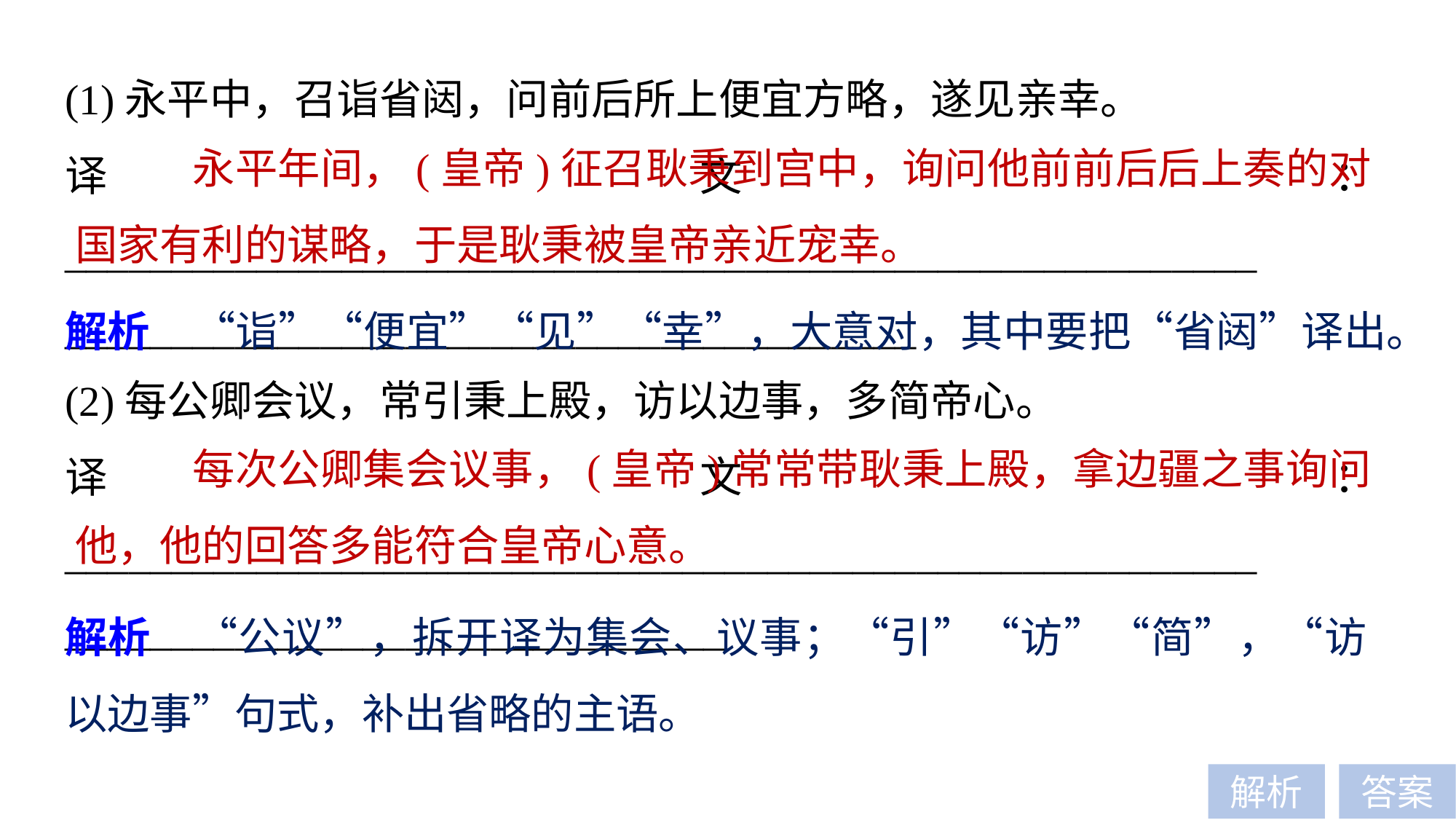

(1)永平中，召诣省闼，问前后所上便宜方略，遂见亲幸。
译文：________________________________________________________
________________________________________
           永平年间，(皇帝)征召耿秉到宫中，询问他前前后后上奏的对国家有利的谋略，于是耿秉被皇帝亲近宠幸。
解析　“诣”“便宜”“见”“幸”，大意对，其中要把“省闼”译出。
(2)每公卿会议，常引秉上殿，访以边事，多简帝心。
译文：________________________________________________________
_______________________________
           每次公卿集会议事，(皇帝)常常带耿秉上殿，拿边疆之事询问他，他的回答多能符合皇帝心意。
解析　“公议”，拆开译为集会、议事；“引”“访”“简”，“访以边事”句式，补出省略的主语。
解析
答案